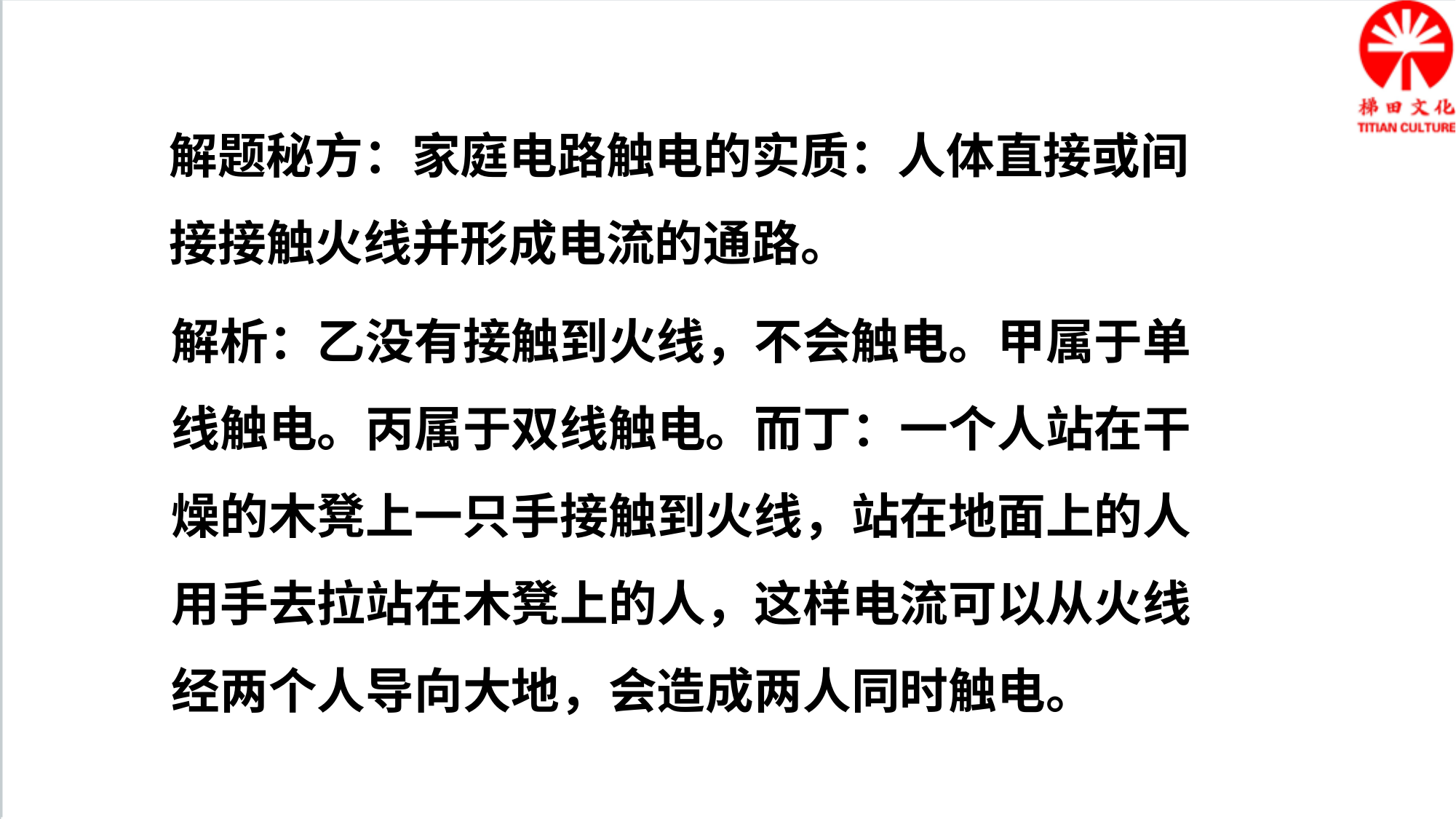

解题秘方：家庭电路触电的实质：人体直接或间接接触火线并形成电流的通路。
解析：乙没有接触到火线，不会触电。甲属于单线触电。丙属于双线触电。而丁：一个人站在干燥的木凳上一只手接触到火线，站在地面上的人用手去拉站在木凳上的人，这样电流可以从火线经两个人导向大地，会造成两人同时触电。